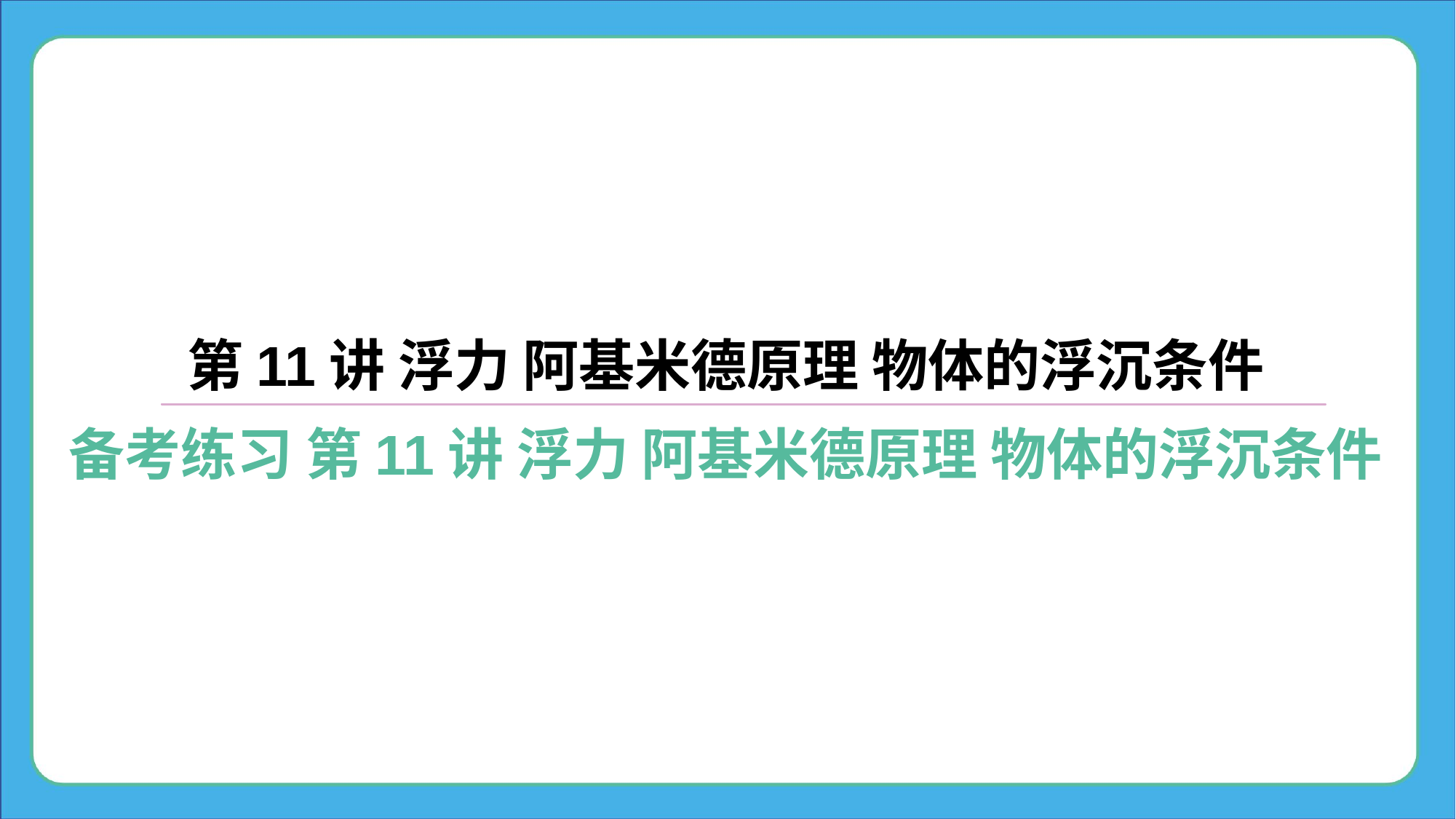

第11讲 浮力 阿基米德原理 物体的浮沉条件
备考练习 第11讲 浮力 阿基米德原理 物体的浮沉条件